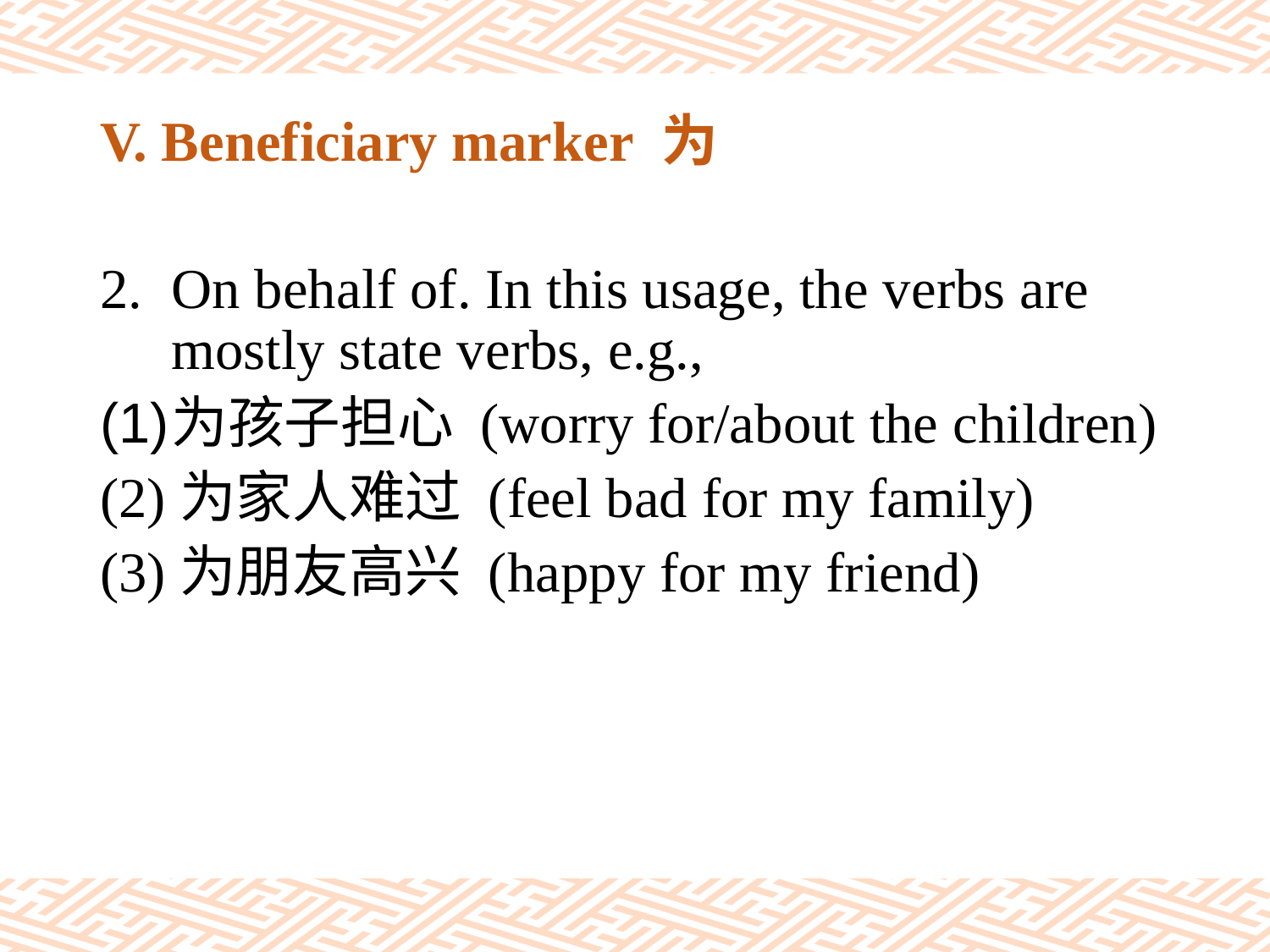

# V. Beneficiary marker 为
On behalf of. In this usage, the verbs are mostly state verbs, e.g.,
为孩子担心 (worry for/about the children)
(2)为家人难过 (feel bad for my family)
(3)为朋友高兴 (happy for my friend)